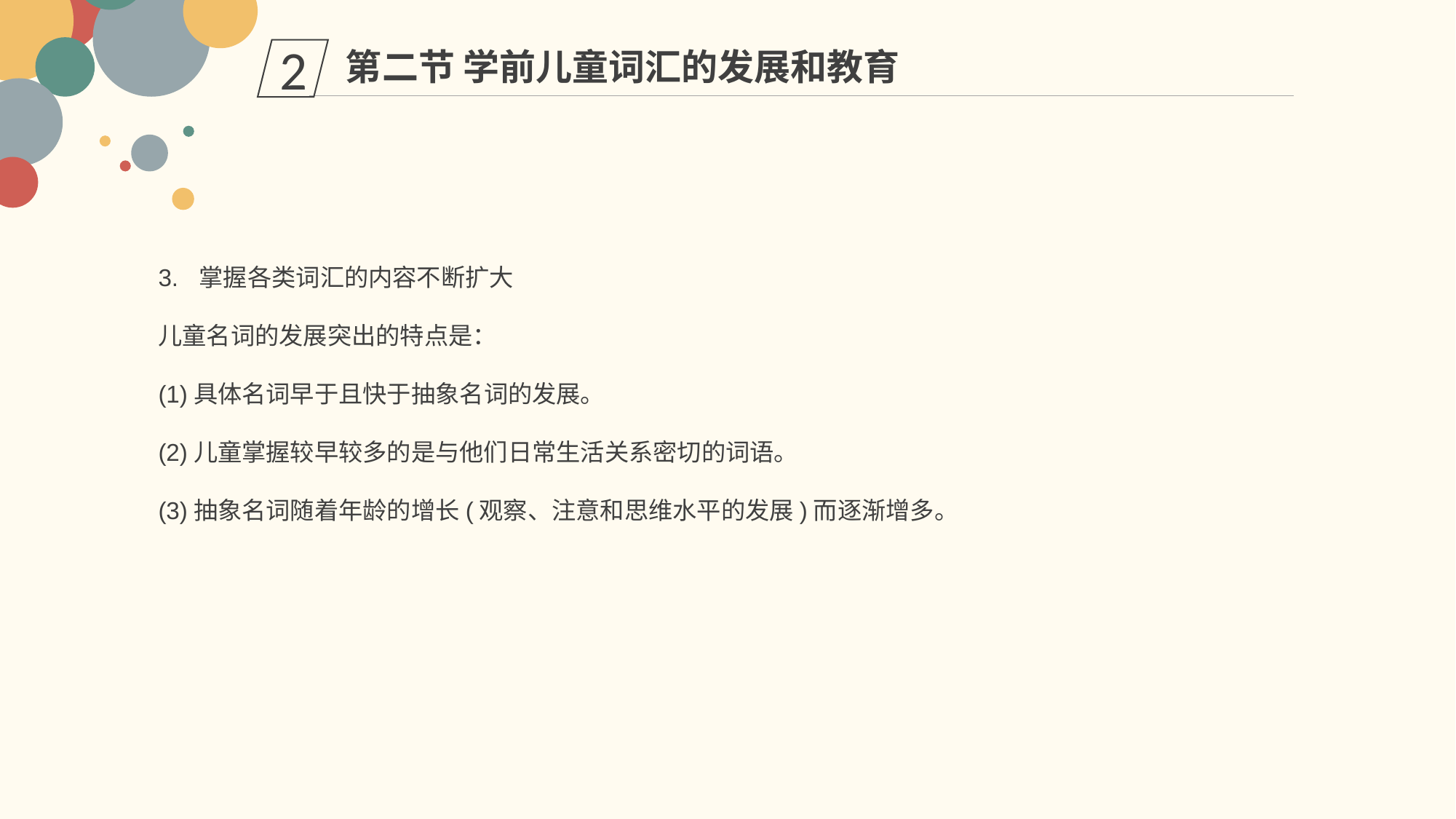

第二节 学前儿童词汇的发展和教育
2
掌握各类词汇的内容不断扩大
儿童名词的发展突出的特点是：
(1)具体名词早于且快于抽象名词的发展。
(2)儿童掌握较早较多的是与他们日常生活关系密切的词语。
(3)抽象名词随着年龄的增长(观察、注意和思维水平的发展)而逐渐增多。